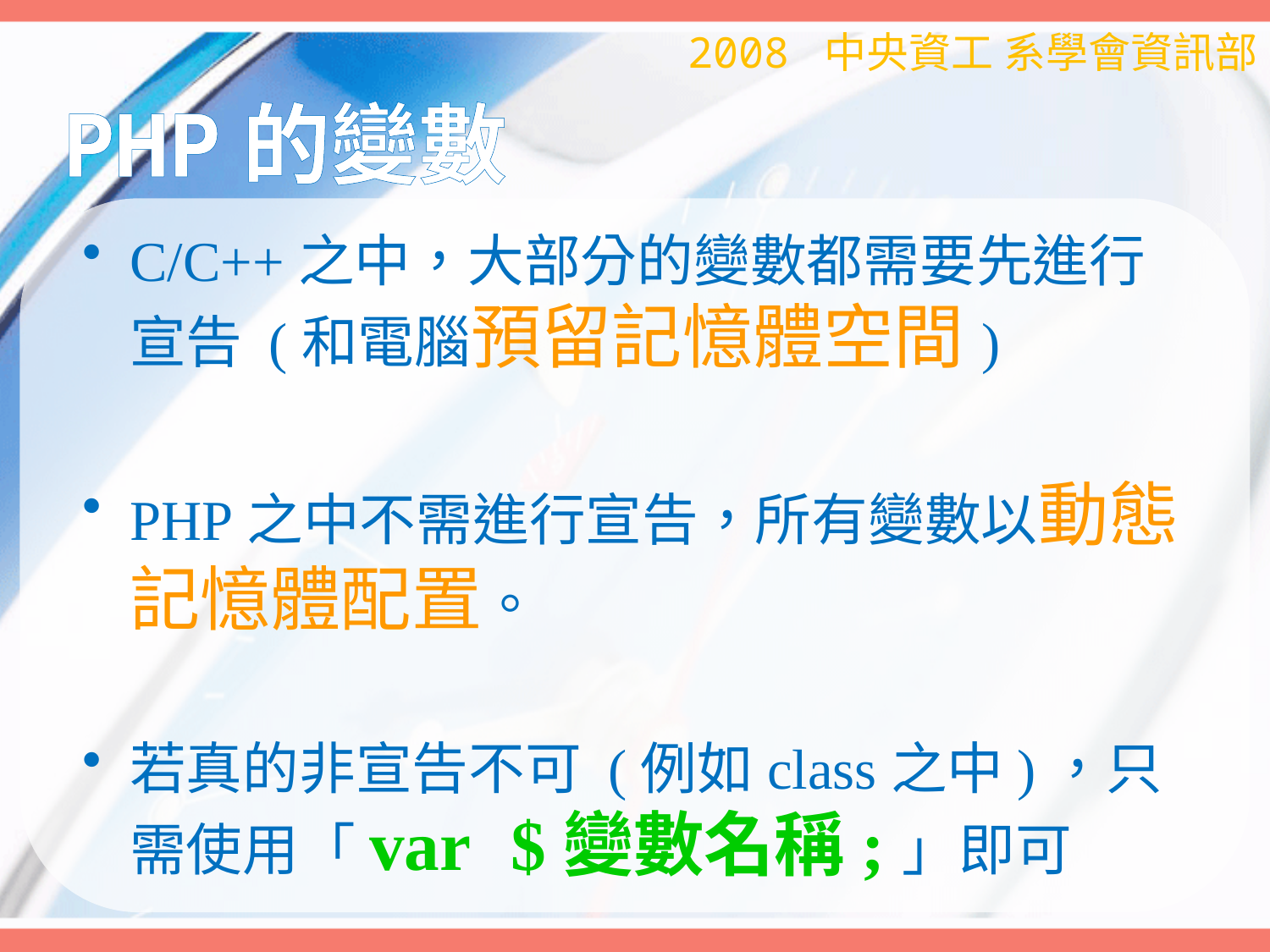

2008 中央資工 系學會資訊部
# PHP的變數

C/C++之中，大部分的變數都需要先進行宣告 (和電腦預留記憶體空間)

PHP之中不需進行宣告，所有變數以動態記憶體配置。

若真的非宣告不可 (例如class之中)，只需使用「var	$變數名稱;」即可